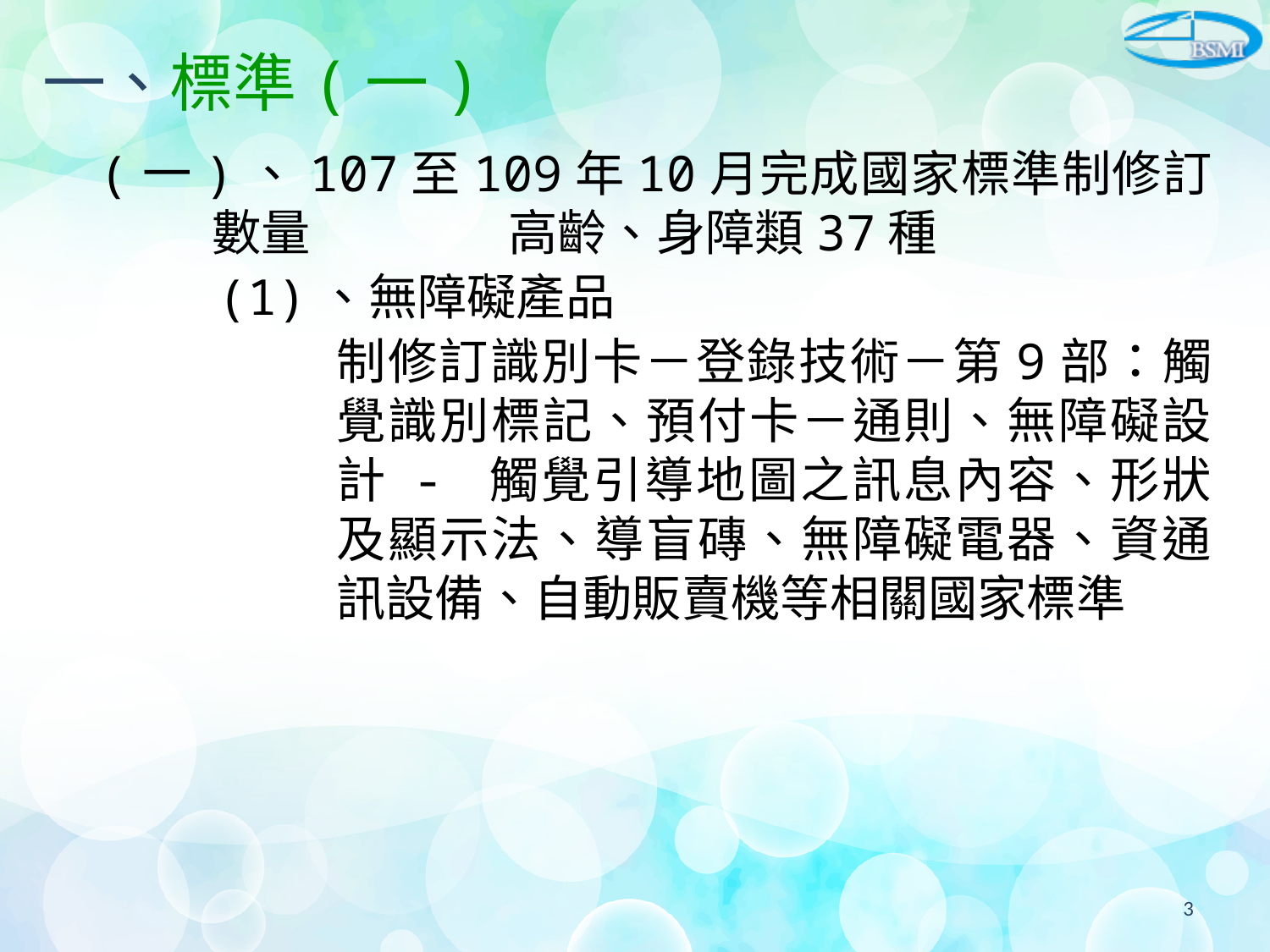

# 一、標準(一)
(一)、107至109年10月完成國家標準制修訂數量                  高齡、身障類37種
    (1)、無障礙產品
制修訂識別卡－登錄技術－第9部：觸覺識別標記、預付卡－通則、無障礙設計 - 觸覺引導地圖之訊息內容、形狀及顯示法、導盲磚、無障礙電器、資通訊設備、自動販賣機等相關國家標準
3